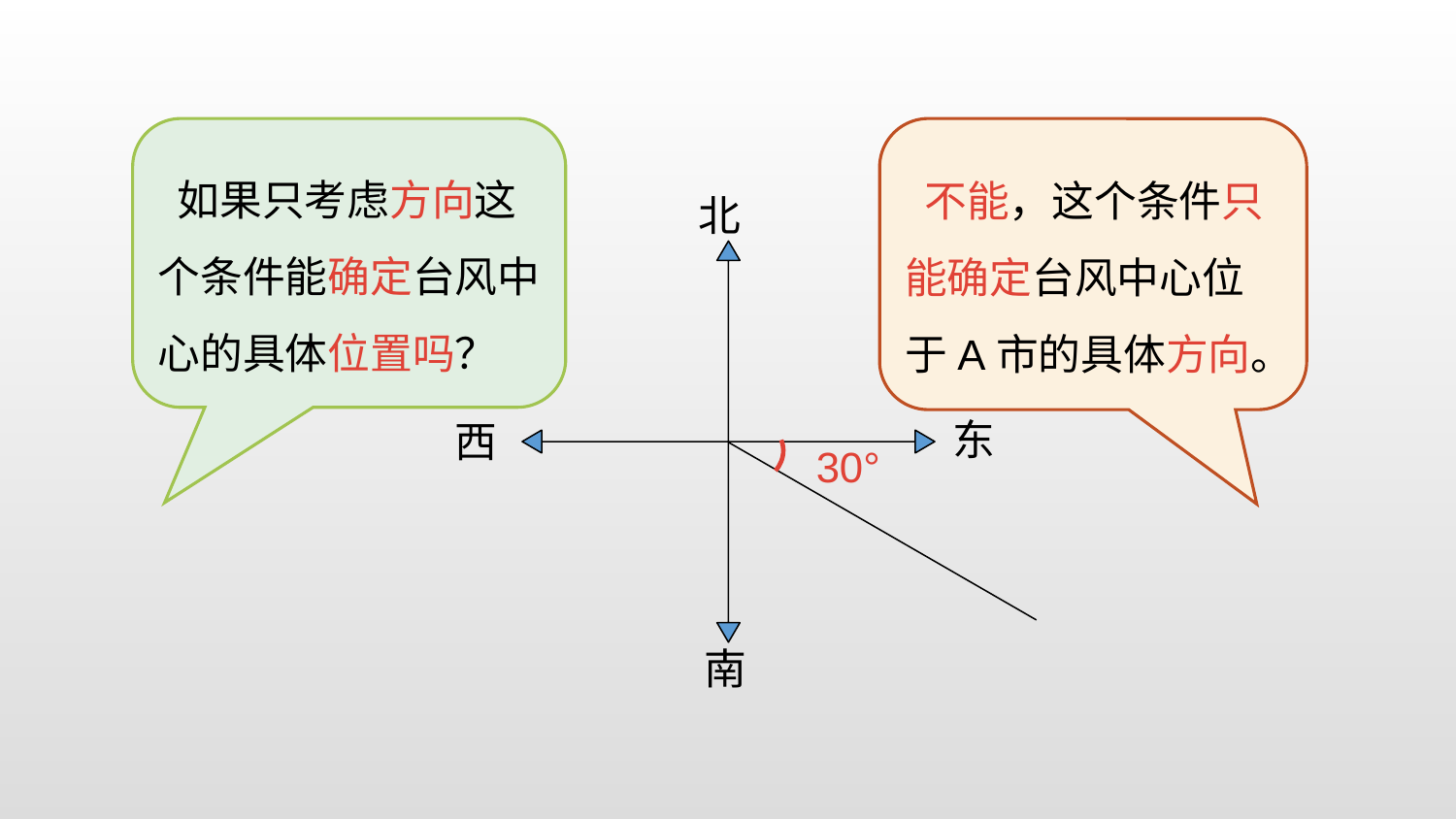

如果只考虑方向这个条件能确定台风中心的具体位置吗？
 不能，这个条件只能确定台风中心位于A市的具体方向。
北

东
西

30°
南